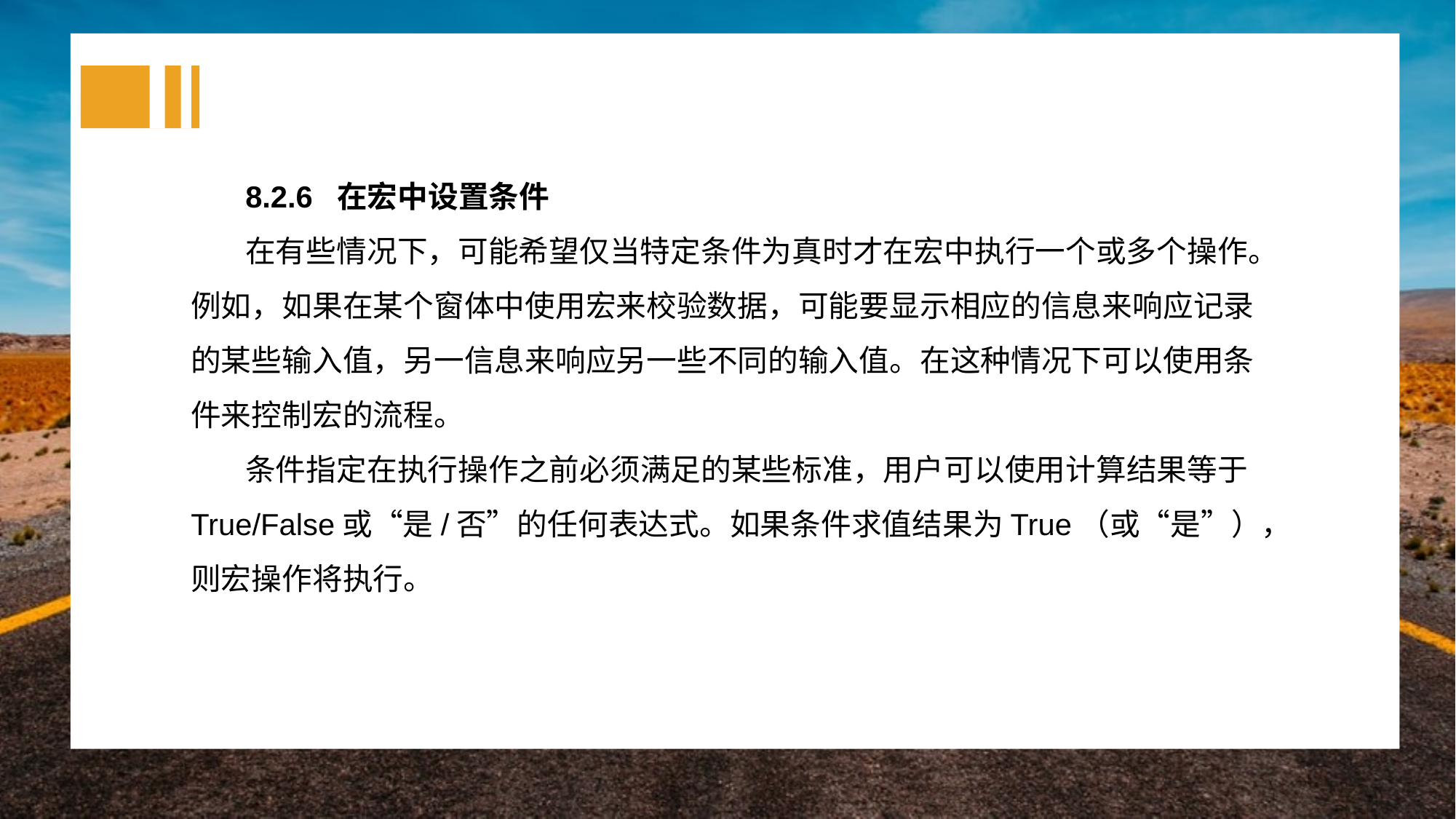

8.2.6  在宏中设置条件
在有些情况下，可能希望仅当特定条件为真时才在宏中执行一个或多个操作。例如，如果在某个窗体中使用宏来校验数据，可能要显示相应的信息来响应记录的某些输入值，另一信息来响应另一些不同的输入值。在这种情况下可以使用条件来控制宏的流程。
条件指定在执行操作之前必须满足的某些标准，用户可以使用计算结果等于True/False或“是/否”的任何表达式。如果条件求值结果为True（或“是”），则宏操作将执行。